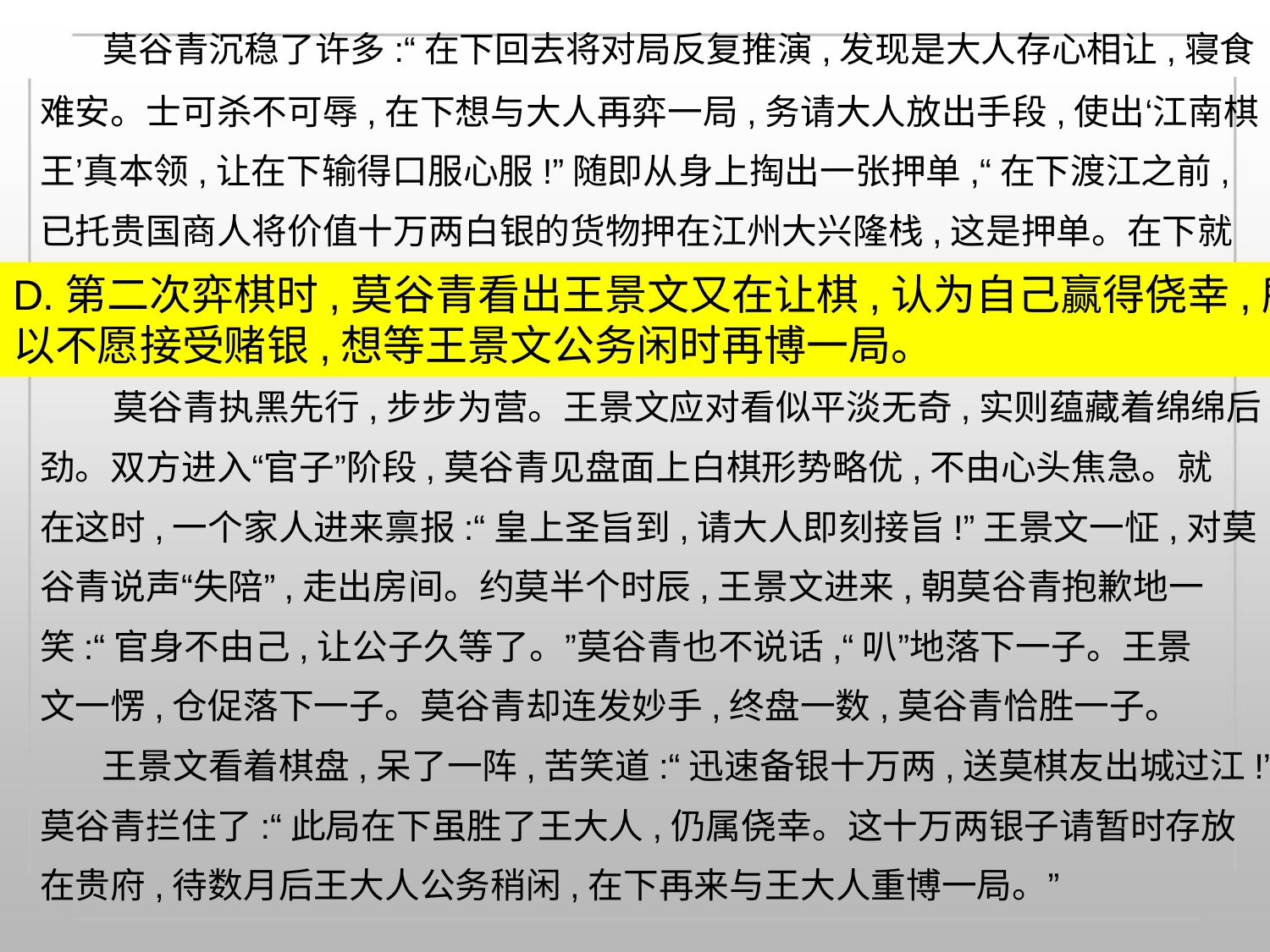

莫谷青沉稳了许多:“在下回去将对局反复推演,发现是大人存心相让,寝食
难安。士可杀不可辱,在下想与大人再弈一局,务请大人放出手段,使出‘江南棋
王’真本领,让在下输得口服心服!”随即从身上掏出一张押单,“在下渡江之前,
已托贵国商人将价值十万两白银的货物押在江州大兴隆栈,这是押单。在下就
D.第二次弈棋时,莫谷青看出王景文又在让棋,认为自己赢得侥幸,所
以不愿接受赌银,想等王景文公务闲时再博一局。
莫谷青执黑先行,步步为营。王景文应对看似平淡无奇,实则蕴藏着绵绵后
劲。双方进入“官子”阶段,莫谷青见盘面上白棋形势略优,不由心头焦急。就
在这时,一个家人进来禀报:“皇上圣旨到,请大人即刻接旨!”王景文一怔,对莫
谷青说声“失陪”,走出房间。约莫半个时辰,王景文进来,朝莫谷青抱歉地一
笑:“官身不由己,让公子久等了。”莫谷青也不说话,“叭”地落下一子。王景
文一愣,仓促落下一子。莫谷青却连发妙手,终盘一数,莫谷青恰胜一子。
王景文看着棋盘,呆了一阵,苦笑道:“迅速备银十万两,送莫棋友出城过江!”
莫谷青拦住了:“此局在下虽胜了王大人,仍属侥幸。这十万两银子请暂时存放
在贵府,待数月后王大人公务稍闲,在下再来与王大人重博一局。”